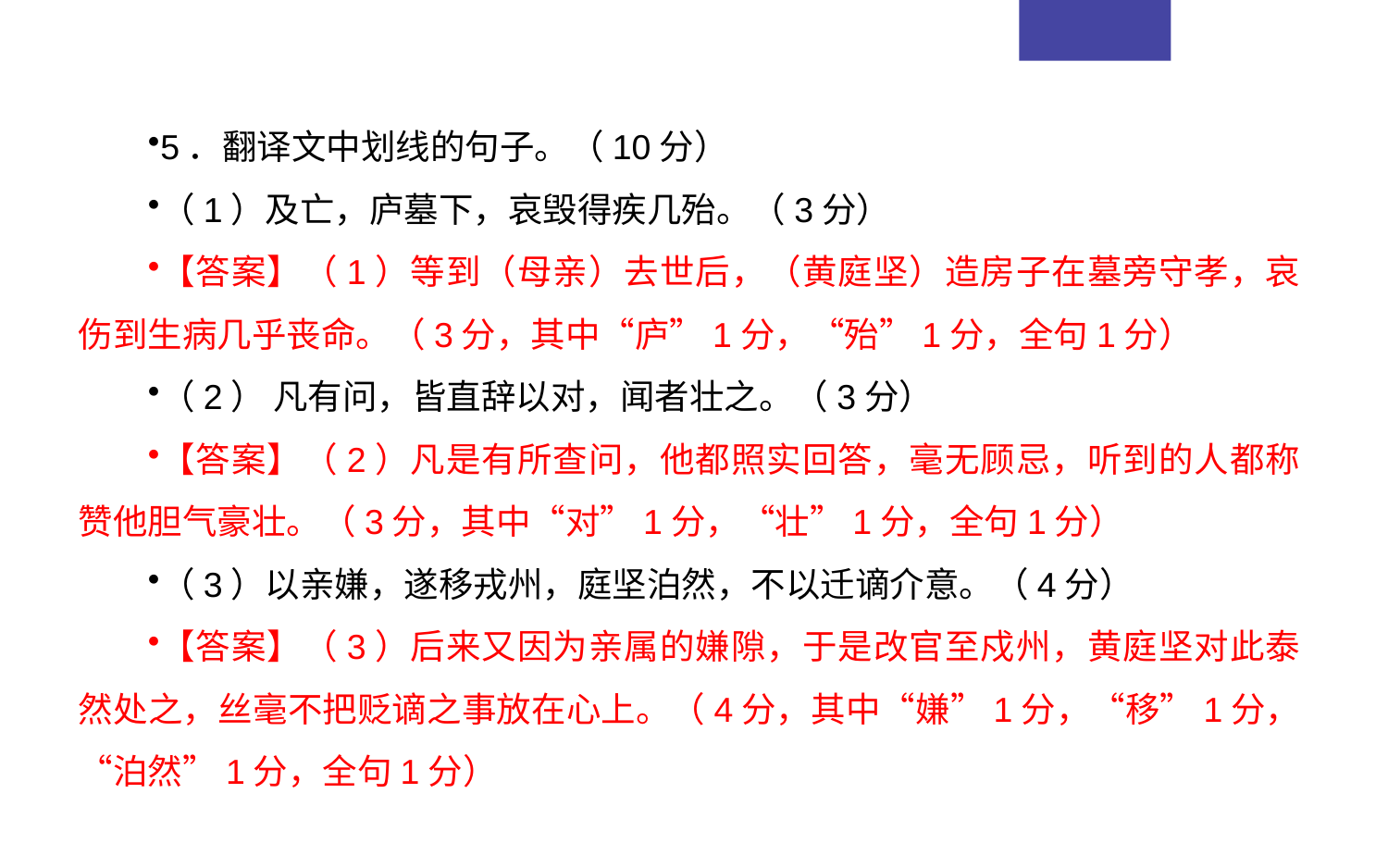

5．翻译文中划线的句子。（10分）
（1）及亡，庐墓下，哀毁得疾几殆。（3分）
【答案】（1）等到（母亲）去世后，（黄庭坚）造房子在墓旁守孝，哀伤到生病几乎丧命。（3分，其中“庐”1分，“殆”1分，全句1分）
（2） 凡有问，皆直辞以对，闻者壮之。（3分）
【答案】（2）凡是有所查问，他都照实回答，毫无顾忌，听到的人都称赞他胆气豪壮。（3分，其中“对”1分，“壮”1分，全句1分）
（3）以亲嫌，遂移戎州，庭坚泊然，不以迁谪介意。（4分）
【答案】（3）后来又因为亲属的嫌隙，于是改官至戍州，黄庭坚对此泰然处之，丝毫不把贬谪之事放在心上。（4分，其中“嫌”1分，“移”1分，“泊然”1分，全句1分）